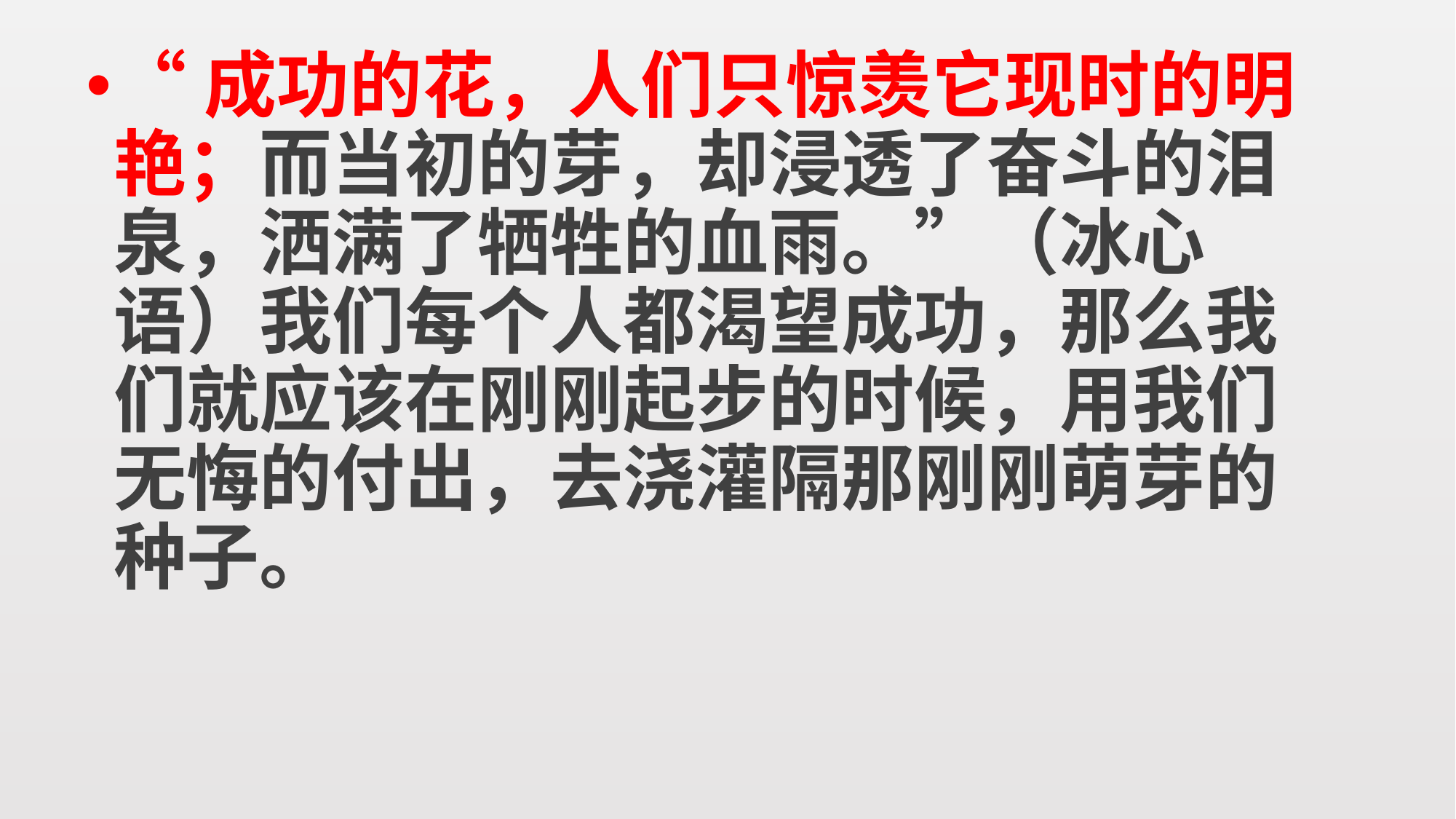

“成功的花，人们只惊羡它现时的明艳；而当初的芽，却浸透了奋斗的泪泉，洒满了牺牲的血雨。”（冰心语）我们每个人都渴望成功，那么我们就应该在刚刚起步的时候，用我们无悔的付出，去浇灌隔那刚刚萌芽的种子。